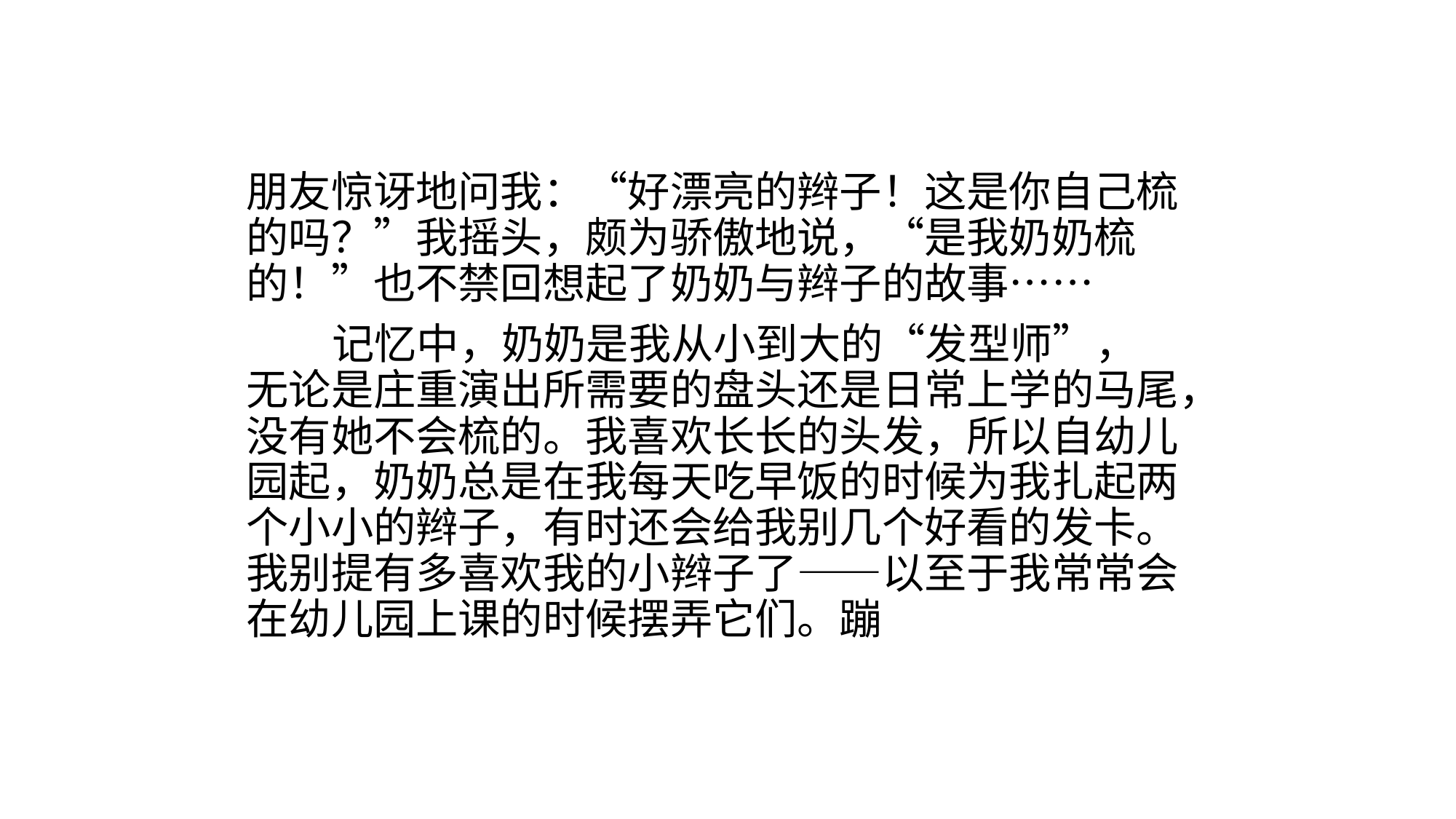

朋友惊讶地问我：“好漂亮的辫子！这是你自己梳的吗？”我摇头，颇为骄傲地说，“是我奶奶梳的！”也不禁回想起了奶奶与辫子的故事……
        记忆中，奶奶是我从小到大的“发型师”，无论是庄重演出所需要的盘头还是日常上学的马尾，没有她不会梳的。我喜欢长长的头发，所以自幼儿园起，奶奶总是在我每天吃早饭的时候为我扎起两个小小的辫子，有时还会给我别几个好看的发卡。我别提有多喜欢我的小辫子了——以至于我常常会在幼儿园上课的时候摆弄它们。蹦